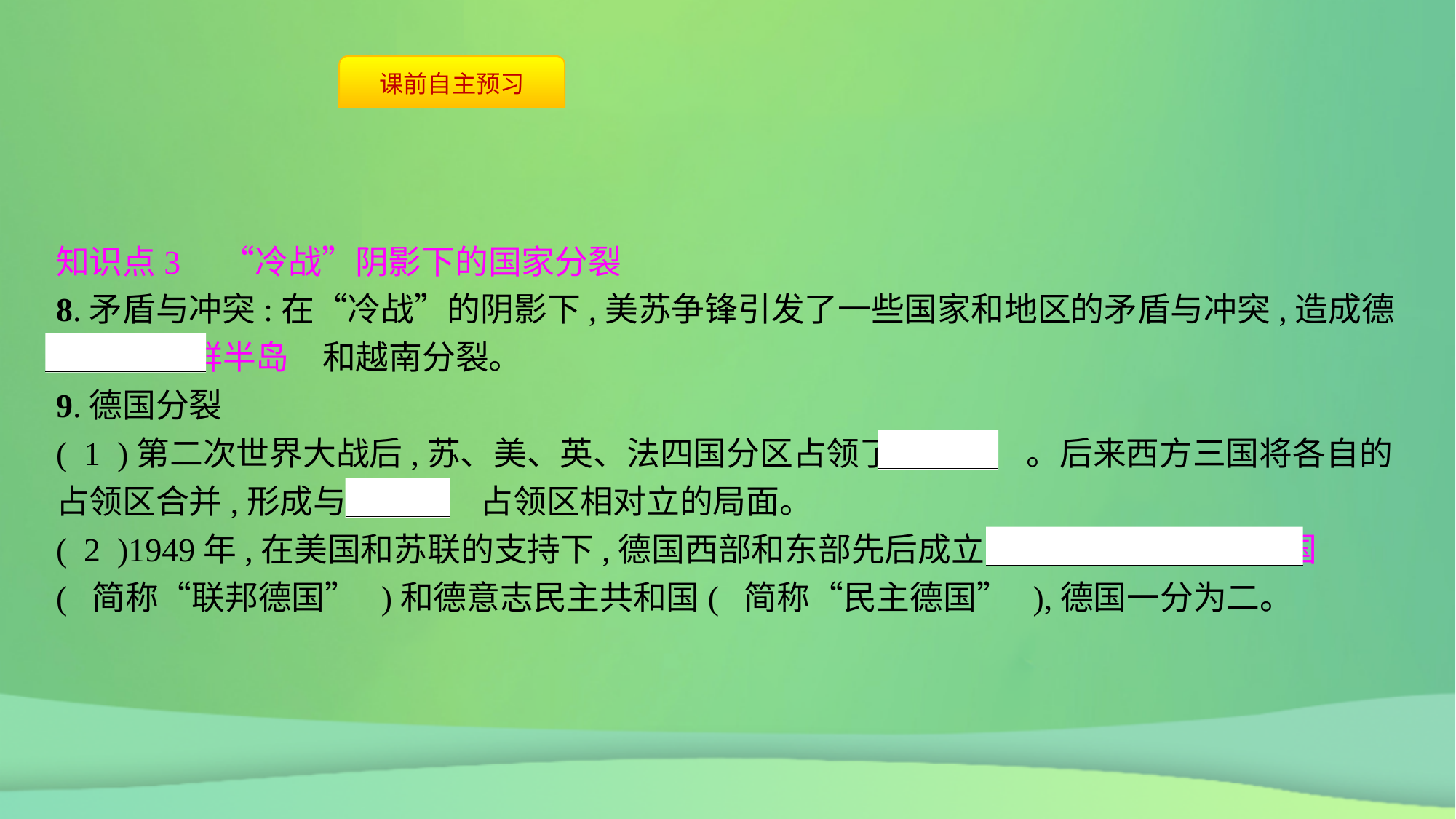

知识点3　“冷战”阴影下的国家分裂
8.矛盾与冲突:在“冷战”的阴影下,美苏争锋引发了一些国家和地区的矛盾与冲突,造成德国、　朝鲜半岛　和越南分裂。
9.德国分裂
(  1  )第二次世界大战后,苏、美、英、法四国分区占领了　德国　。后来西方三国将各自的占领区合并,形成与　苏联　占领区相对立的局面。
(  2  )1949年,在美国和苏联的支持下,德国西部和东部先后成立了　德意志联邦共和国　(  简称“联邦德国”  )和德意志民主共和国(  简称“民主德国”  ),德国一分为二。